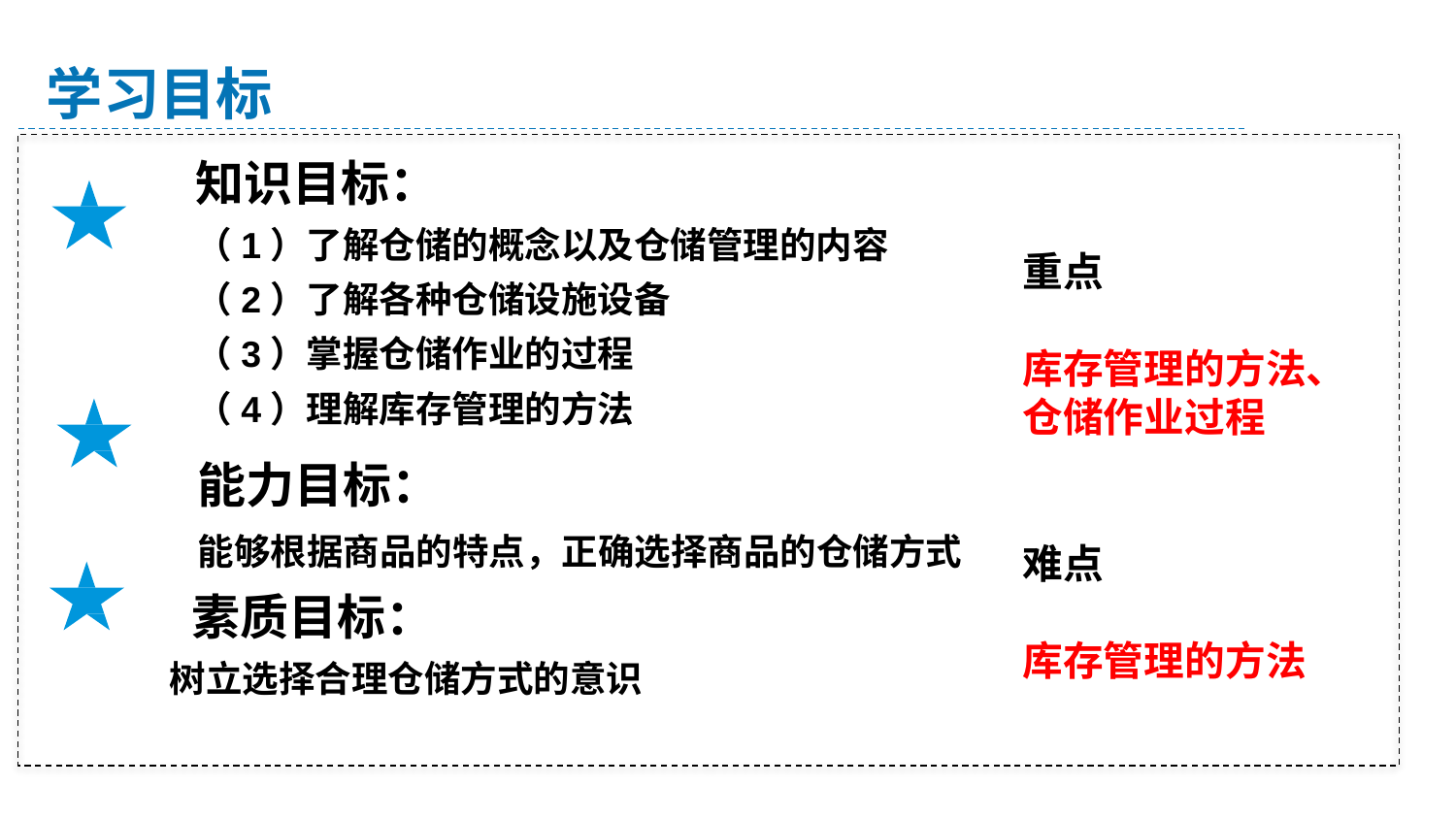

学习目标

知识目标：
（1）了解仓储的概念以及仓储管理的内容
（2）了解各种仓储设施设备
（3）掌握仓储作业的过程
（4）理解库存管理的方法

重点

库存管理的方法、仓储作业过程

难点

库存管理的方法

能力目标：
能够根据商品的特点，正确选择商品的仓储方式

素质目标：
            树立选择合理仓储方式的意识